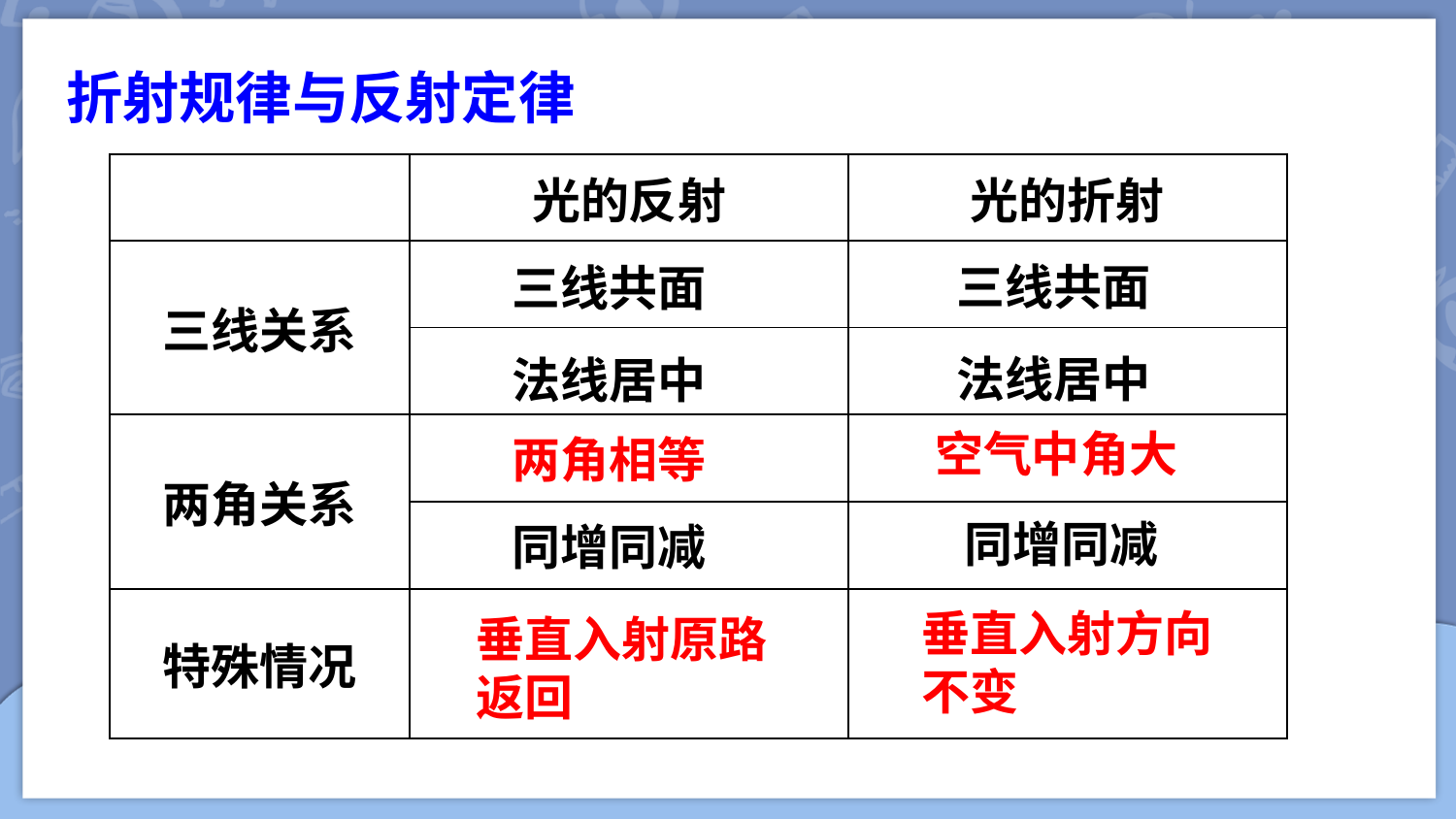

折射规律与反射定律
|  | 光的反射 | 光的折射 |
| --- | --- | --- |
| 三线关系 |  |  |
|  |  |  |
| 两角关系 |  |  |
|  |  |  |
| 特殊情况 |  |  |
三线共面
三线共面
法线居中
法线居中
空气中角大
两角相等
同增同减
同增同减
垂直入射方向不变
垂直入射原路返回